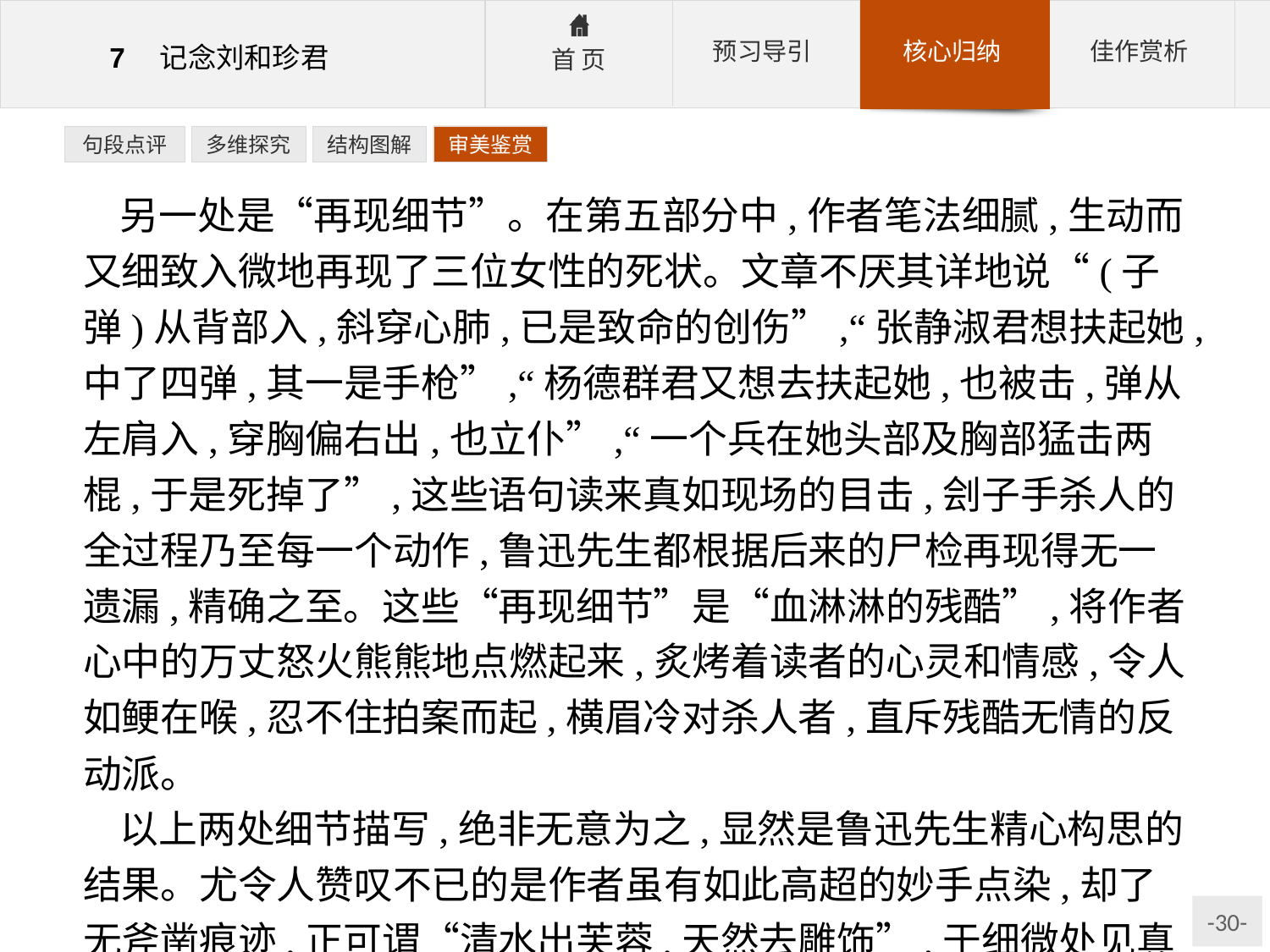

句段点评
多维探究
结构图解
审美鉴赏
另一处是“再现细节”。在第五部分中,作者笔法细腻,生动而又细致入微地再现了三位女性的死状。文章不厌其详地说“(子弹)从背部入,斜穿心肺,已是致命的创伤”,“张静淑君想扶起她,中了四弹,其一是手枪”,“杨德群君又想去扶起她,也被击,弹从左肩入,穿胸偏右出,也立仆”,“一个兵在她头部及胸部猛击两棍,于是死掉了”,这些语句读来真如现场的目击,刽子手杀人的全过程乃至每一个动作,鲁迅先生都根据后来的尸检再现得无一遗漏,精确之至。这些“再现细节”是“血淋淋的残酷”,将作者心中的万丈怒火熊熊地点燃起来,炙烤着读者的心灵和情感,令人如鲠在喉,忍不住拍案而起,横眉冷对杀人者,直斥残酷无情的反动派。
以上两处细节描写,绝非无意为之,显然是鲁迅先生精心构思的结果。尤令人赞叹不已的是作者虽有如此高超的妙手点染,却了无斧凿痕迹,正可谓“清水出芙蓉,天然去雕饰”,于细微处见真情。